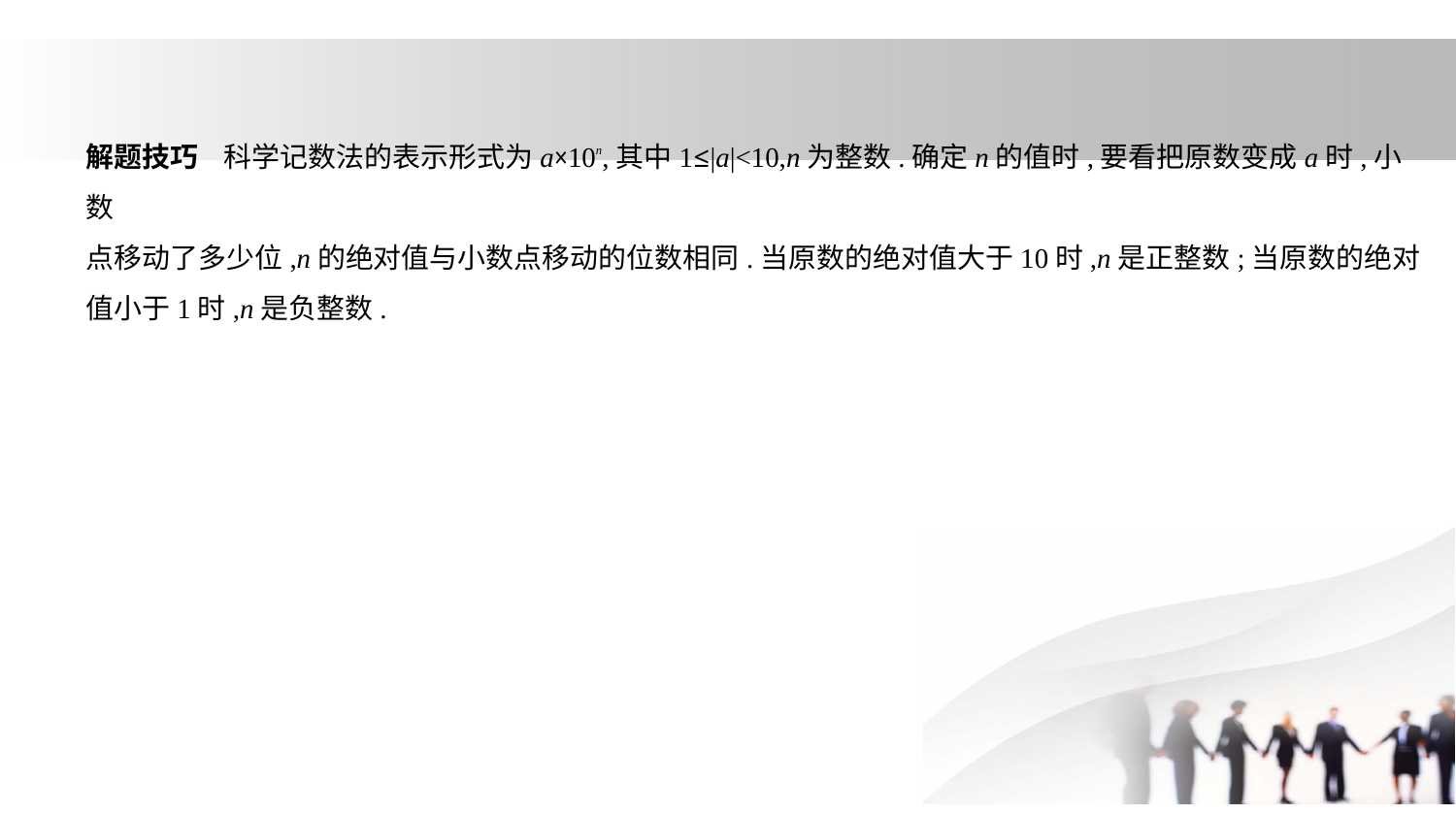

解题技巧    科学记数法的表示形式为a×10n,其中1≤|a|<10,n为整数.确定n的值时,要看把原数变成a时,小数
点移动了多少位,n的绝对值与小数点移动的位数相同.当原数的绝对值大于10时,n是正整数;当原数的绝对
值小于1时,n是负整数.